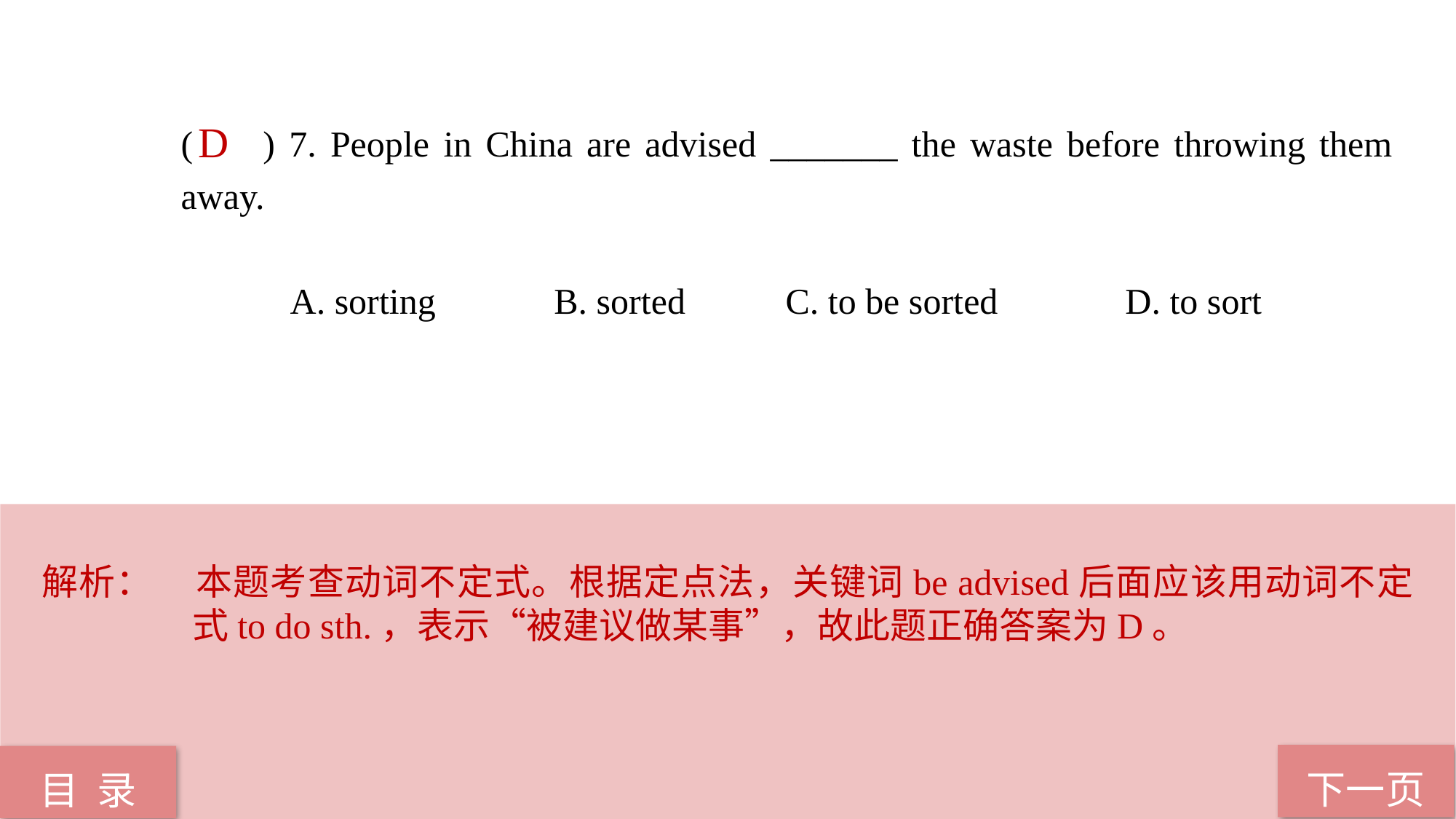

(     ) 7. People in China are advised _______ the waste before throwing them away.

            A. sorting             B. sorted           C. to be sorted              D. to sort
D
解析：	本题考查动词不定式。根据定点法，关键词be advised后面应该用动词不定式to do sth.，表示“被建议做某事”，故此题正确答案为D。